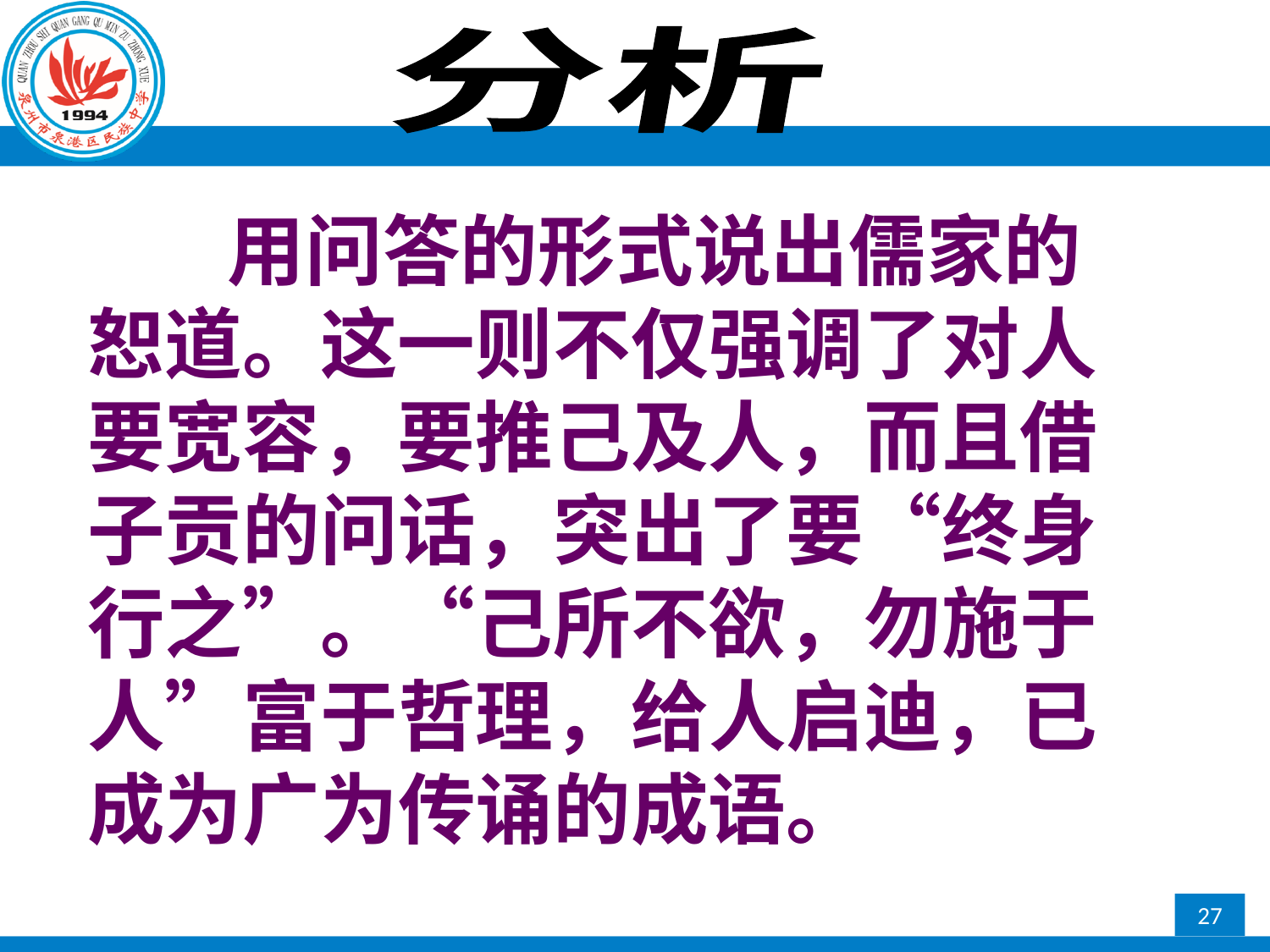

分析
       用问答的形式说出儒家的恕道。这一则不仅强调了对人要宽容，要推己及人，而且借子贡的问话，突出了要“终身行之”。“己所不欲，勿施于人”富于哲理，给人启迪，已成为广为传诵的成语。